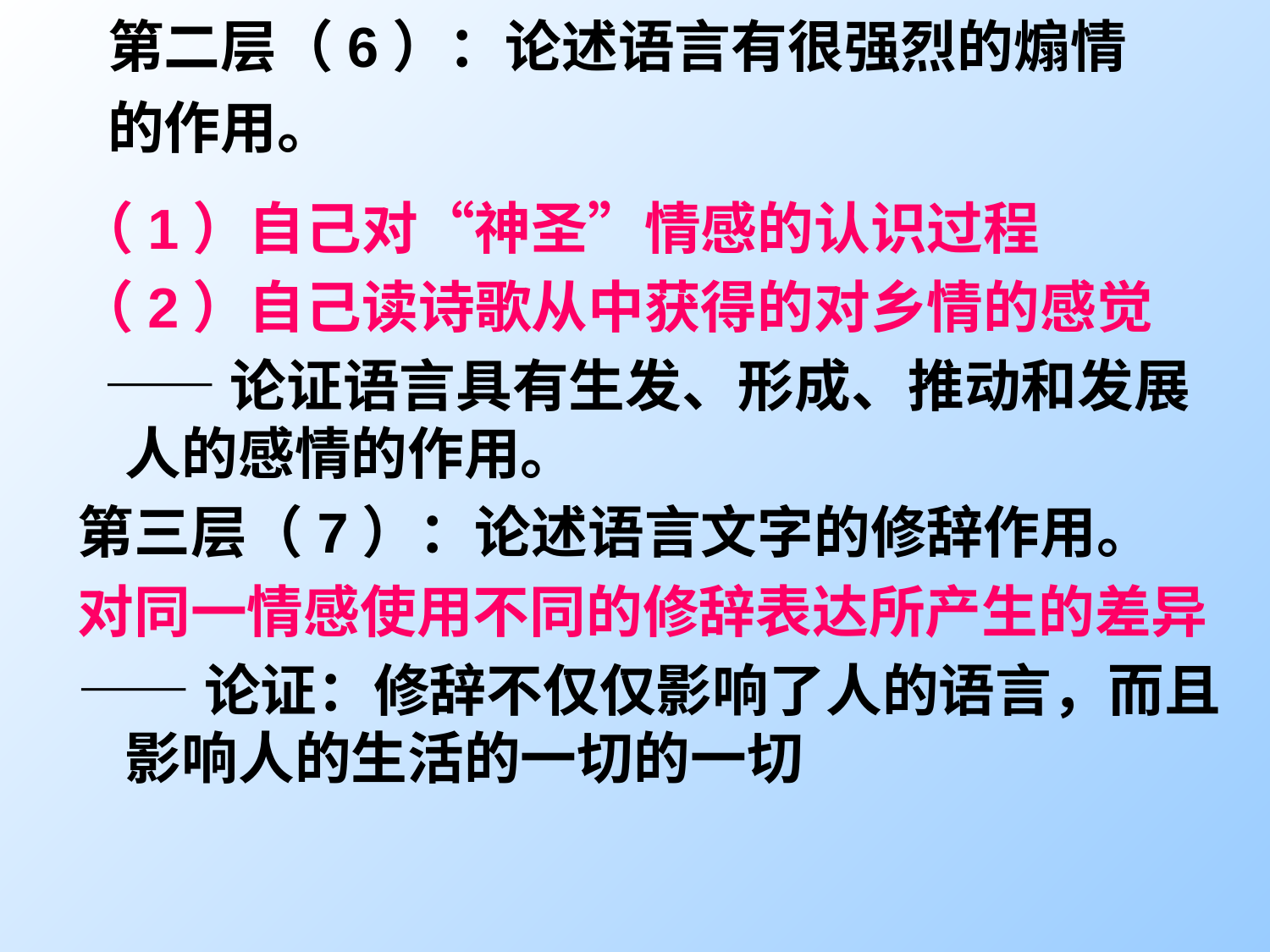

# 第二层（6）：论述语言有很强烈的煽情的作用。
（1）自己对“神圣”情感的认识过程
（2）自己读诗歌从中获得的对乡情的感觉
  ——论证语言具有生发、形成、推动和发展人的感情的作用。
第三层（7）：论述语言文字的修辞作用。
对同一情感使用不同的修辞表达所产生的差异
——论证：修辞不仅仅影响了人的语言，而且影响人的生活的一切的一切